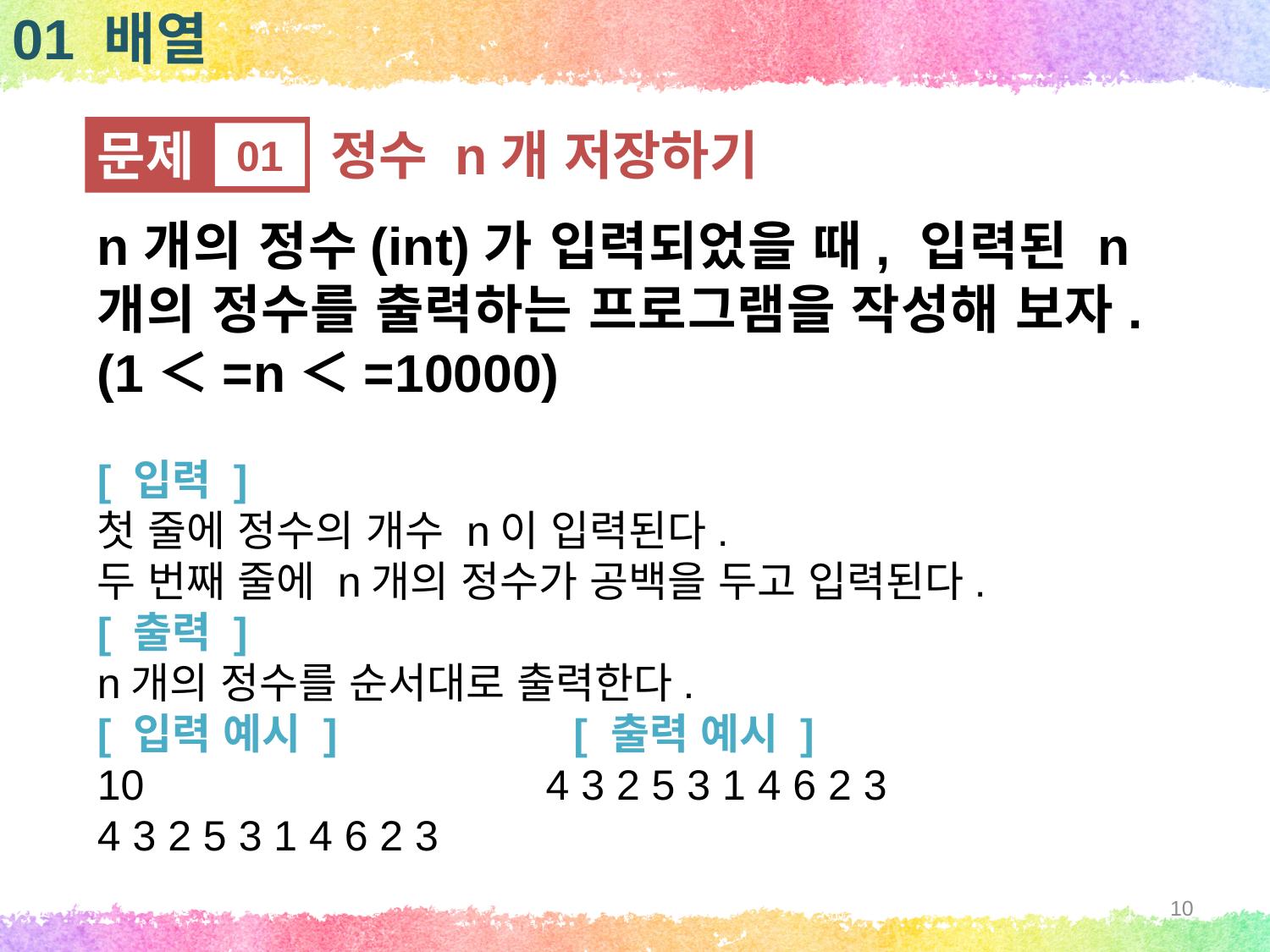

01 배열
문제
01
정수 n개 저장하기
n개의 정수(int)가 입력되었을 때, 입력된 n개의 정수를 출력하는 프로그램을 작성해 보자.(1＜=n＜=10000)

[ 입력 ]
첫 줄에 정수의 개수 n이 입력된다.
두 번째 줄에 n개의 정수가 공백을 두고 입력된다.
[ 출력 ]
n개의 정수를 순서대로 출력한다.
[ 입력 예시 ]                    [ 출력 예시 ]
10                                  4 3 2 5 3 1 4 6 2 3
4 3 2 5 3 1 4 6 2 3
10